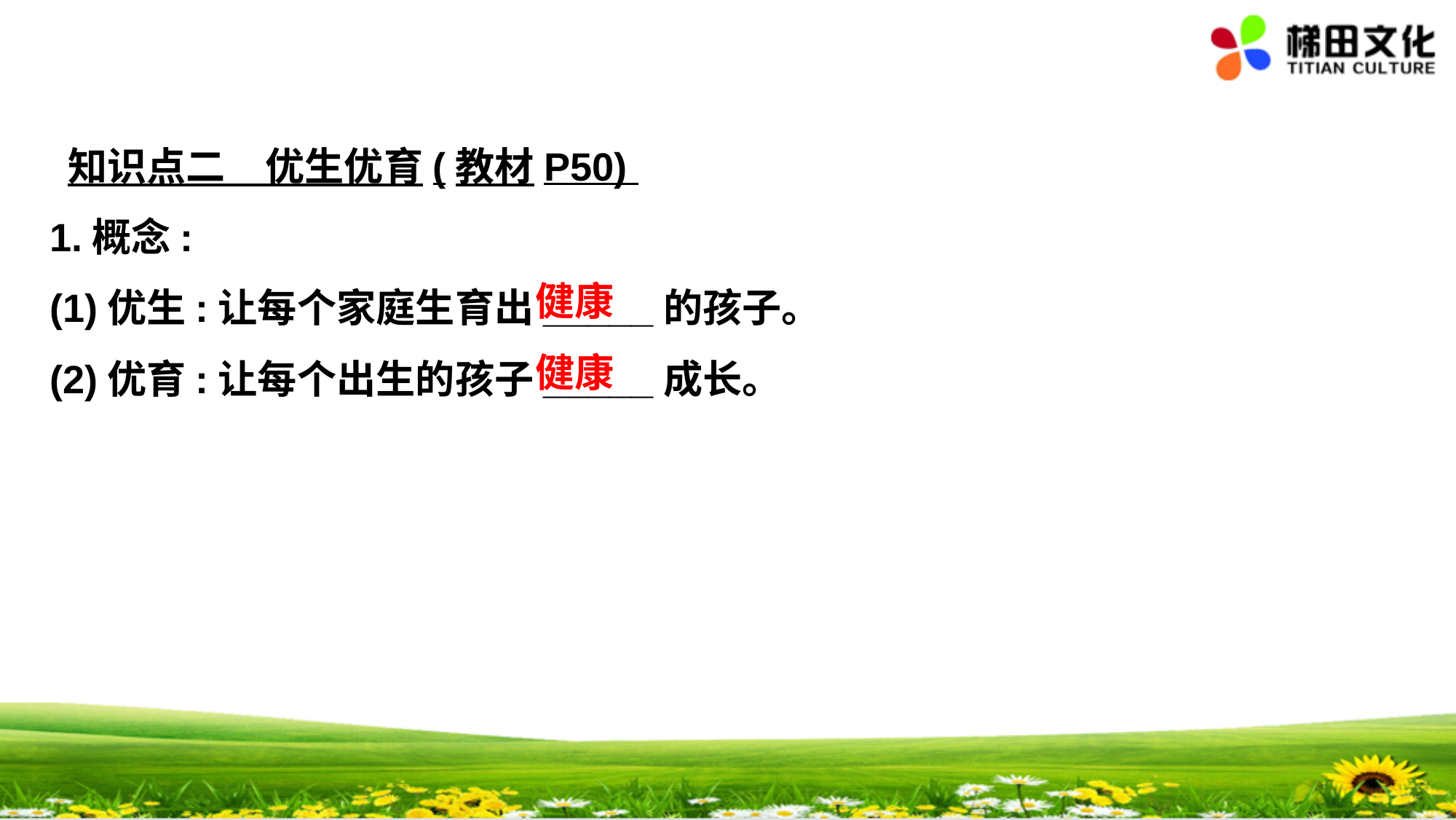

知识点二　优生优育(教材P50)
1.概念:
(1)优生:让每个家庭生育出_____的孩子。
(2)优育:让每个出生的孩子_____成长。
健康
健康